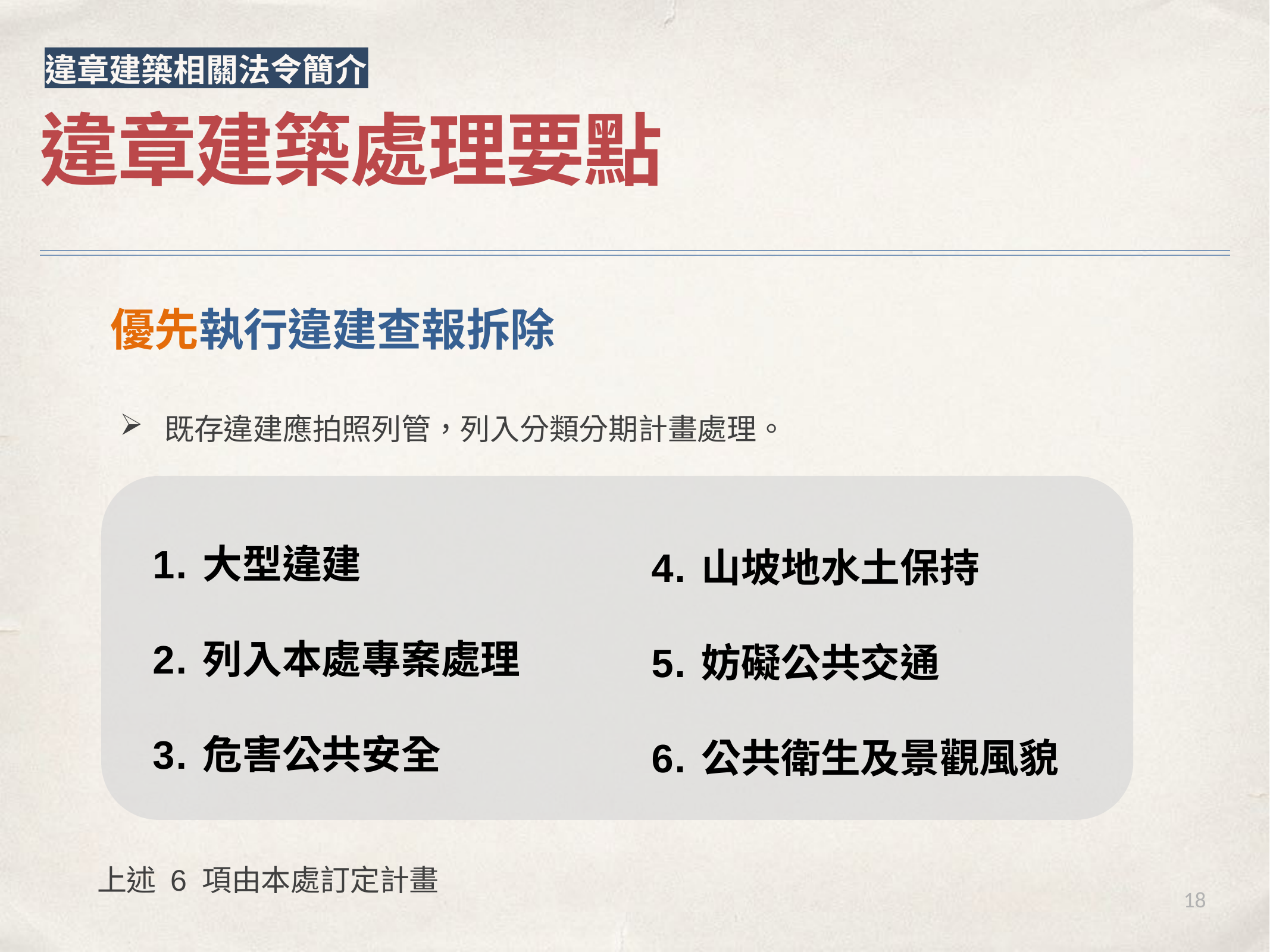

違章建築相關法令簡介
違章建築處理要點
優先執行違建查報拆除

既存違建應拍照列管，列入分類分期計畫處理。

大型違建
列入本處專案處理
危害公共安全
山坡地水土保持
妨礙公共交通
公共衛生及景觀風貌
上述 6 項由本處訂定計畫
18